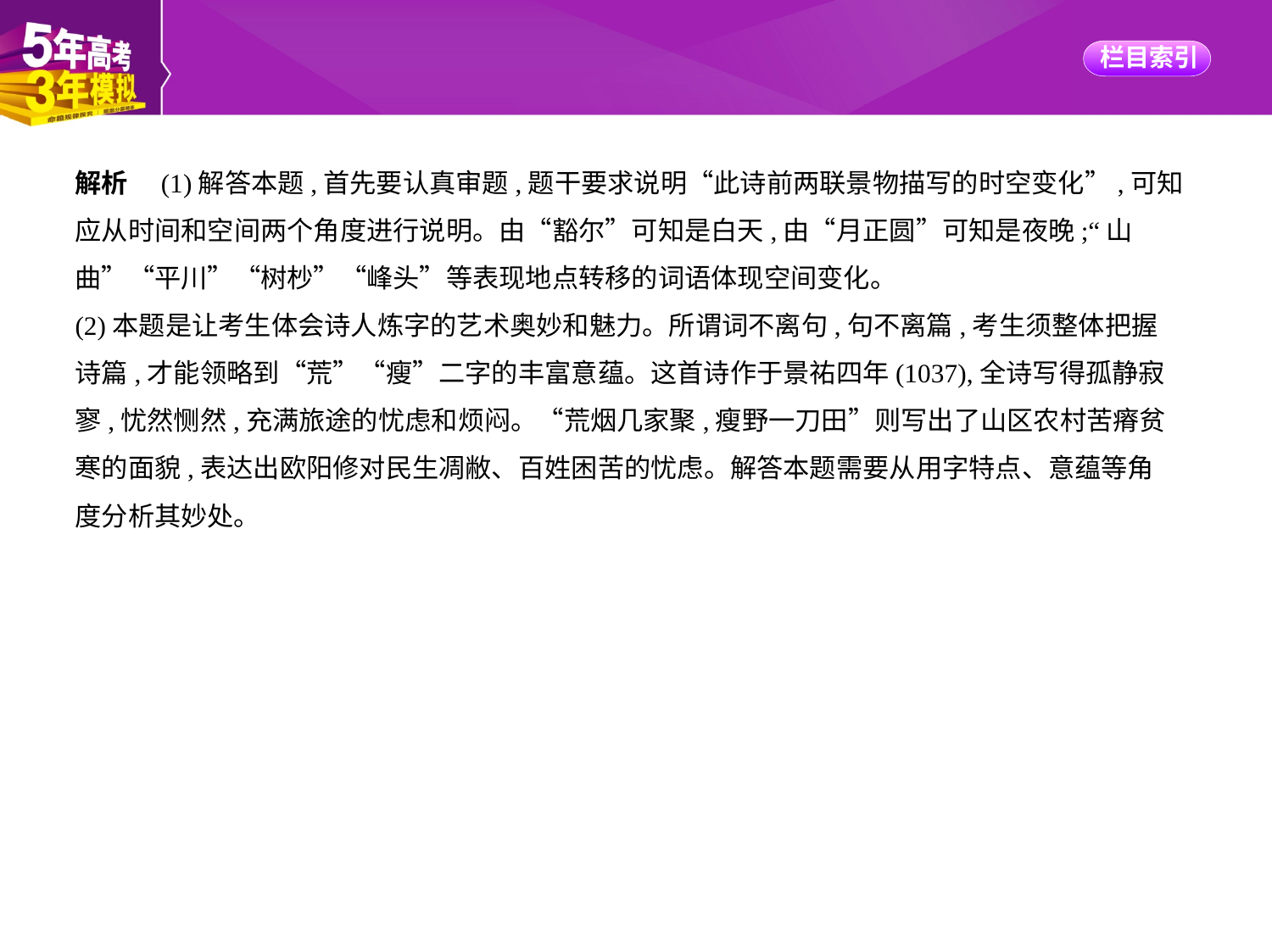

解析　(1)解答本题,首先要认真审题,题干要求说明“此诗前两联景物描写的时空变化”,可知
应从时间和空间两个角度进行说明。由“豁尔”可知是白天,由“月正圆”可知是夜晚;“山
曲”“平川”“树杪”“峰头”等表现地点转移的词语体现空间变化。
(2)本题是让考生体会诗人炼字的艺术奥妙和魅力。所谓词不离句,句不离篇,考生须整体把握
诗篇,才能领略到“荒”“瘦”二字的丰富意蕴。这首诗作于景祐四年(1037),全诗写得孤静寂
寥,忧然恻然,充满旅途的忧虑和烦闷。“荒烟几家聚,瘦野一刀田”则写出了山区农村苦瘠贫
寒的面貌,表达出欧阳修对民生凋敝、百姓困苦的忧虑。解答本题需要从用字特点、意蕴等角
度分析其妙处。